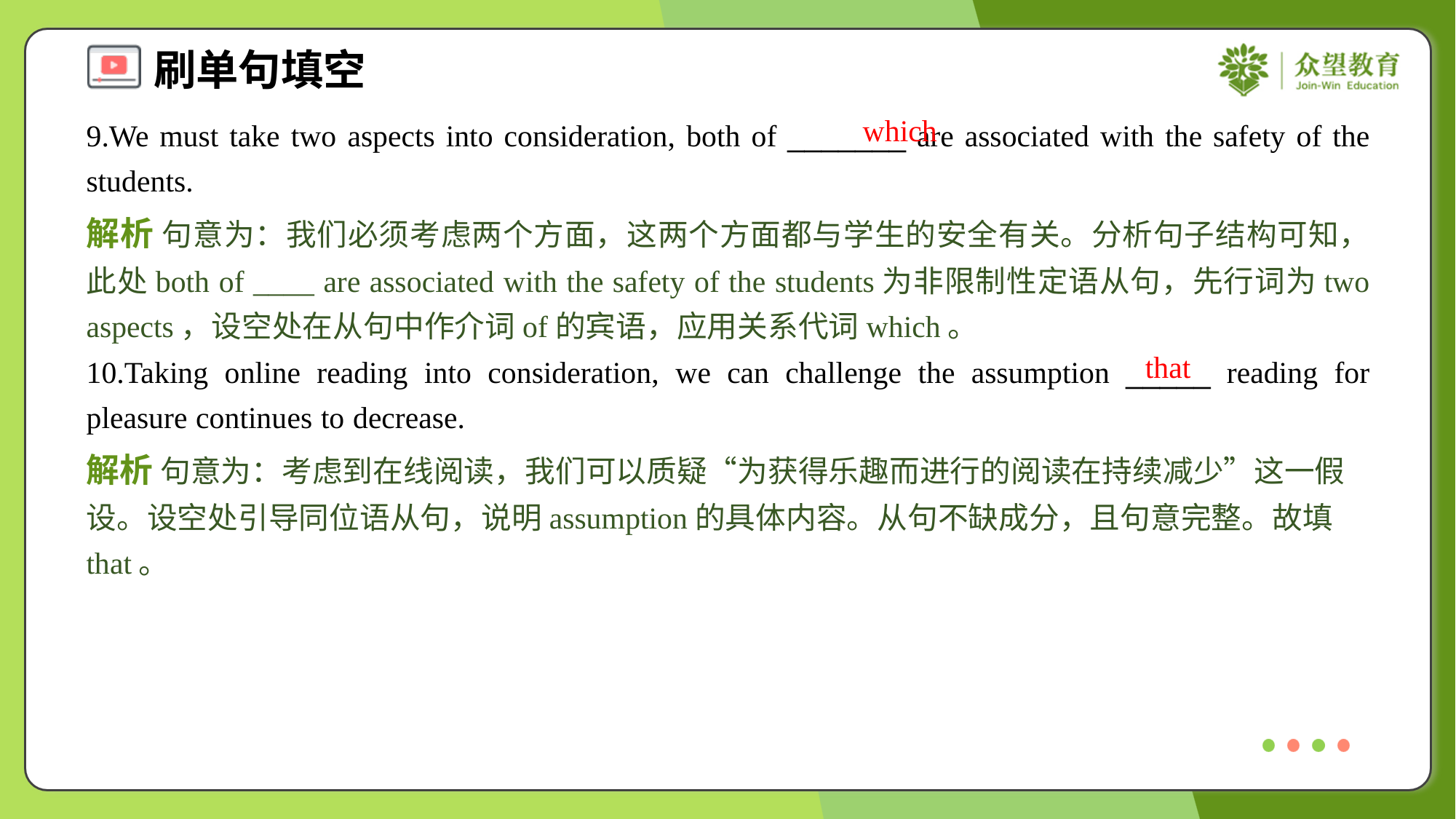

which
9.We must take two aspects into consideration, both of _______ are associated with the safety of the students.
解析 句意为：我们必须考虑两个方面，这两个方面都与学生的安全有关。分析句子结构可知，此处both of ____ are associated with the safety of the students为非限制性定语从句，先行词为two aspects，设空处在从句中作介词of的宾语，应用关系代词which。
that
10.Taking online reading into consideration, we can challenge the assumption _____ reading for pleasure continues to decrease.
解析 句意为：考虑到在线阅读，我们可以质疑“为获得乐趣而进行的阅读在持续减少”这一假设。设空处引导同位语从句，说明assumption的具体内容。从句不缺成分，且句意完整。故填that。